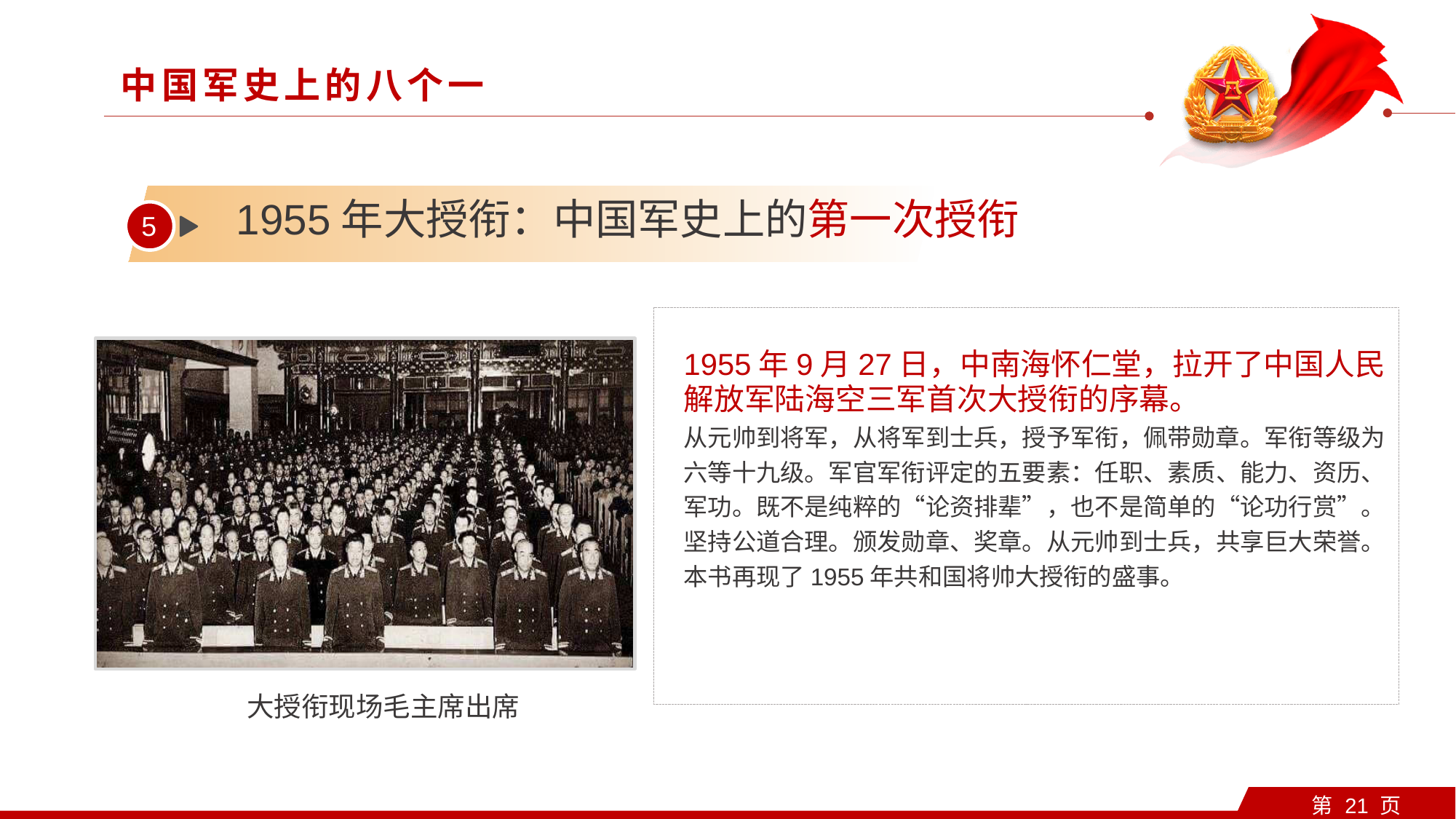

中国军史上的八个一

1955年大授衔：中国军史上的第一次授衔

5

1955年9月27日，中南海怀仁堂，拉开了中国人民解放军陆海空三军首次大授衔的序幕。
从元帅到将军，从将军到士兵，授予军衔，佩带勋章。军衔等级为六等十九级。军官军衔评定的五要素：任职、素质、能力、资历、军功。既不是纯粹的“论资排辈”，也不是简单的“论功行赏”。坚持公道合理。颁发勋章、奖章。从元帅到士兵，共享巨大荣誉。本书再现了1955年共和国将帅大授衔的盛事。
大授衔现场毛主席出席